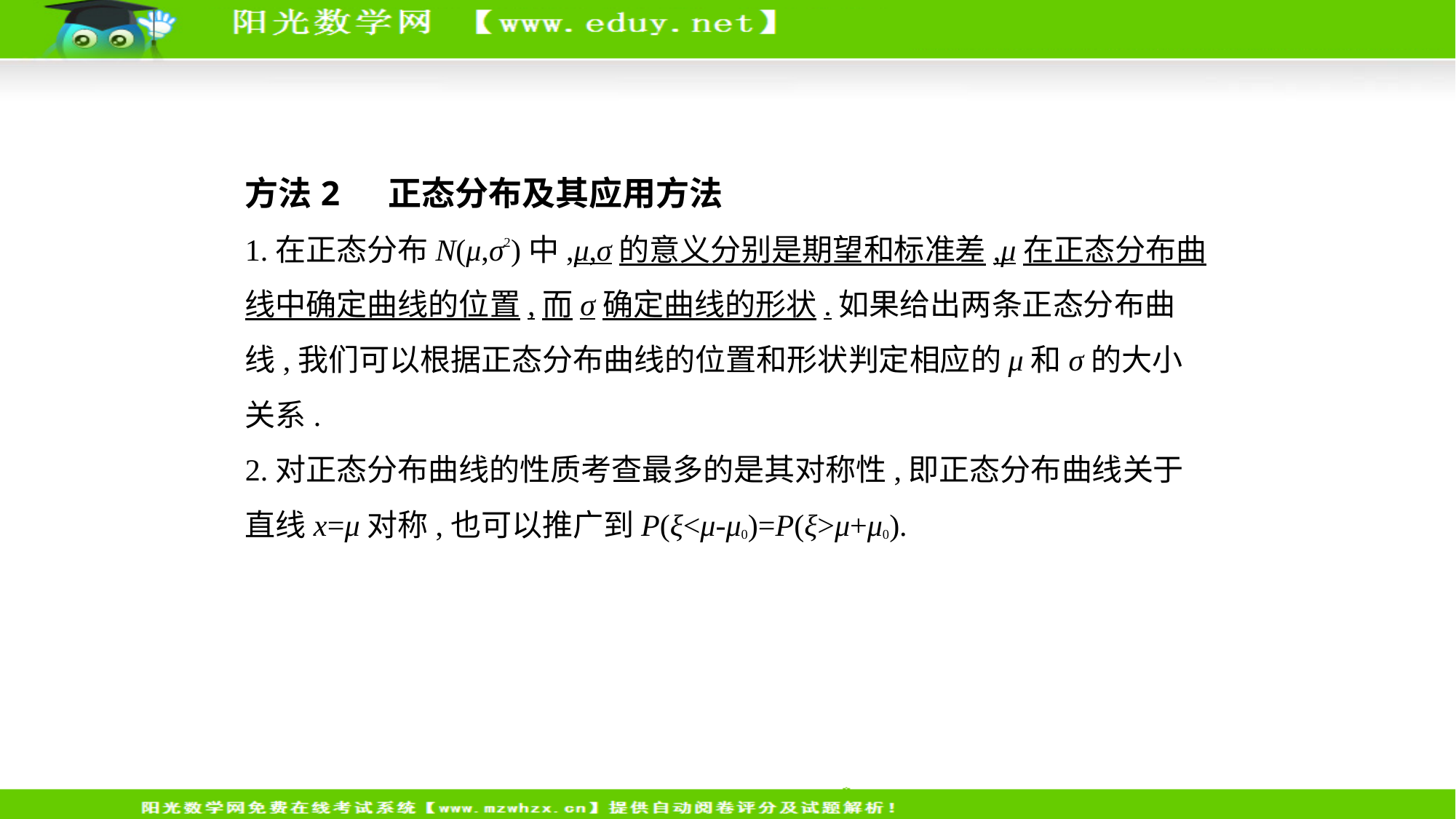

方法2  正态分布及其应用方法
1.在正态分布N(μ,σ2)中,μ,σ的意义分别是期望和标准差,μ在正态分布曲
线中确定曲线的位置,而σ确定曲线的形状.如果给出两条正态分布曲
线,我们可以根据正态分布曲线的位置和形状判定相应的μ和σ的大小
关系.
2.对正态分布曲线的性质考查最多的是其对称性,即正态分布曲线关于
直线x=μ对称,也可以推广到P(ξ<μ-μ0)=P(ξ>μ+μ0).